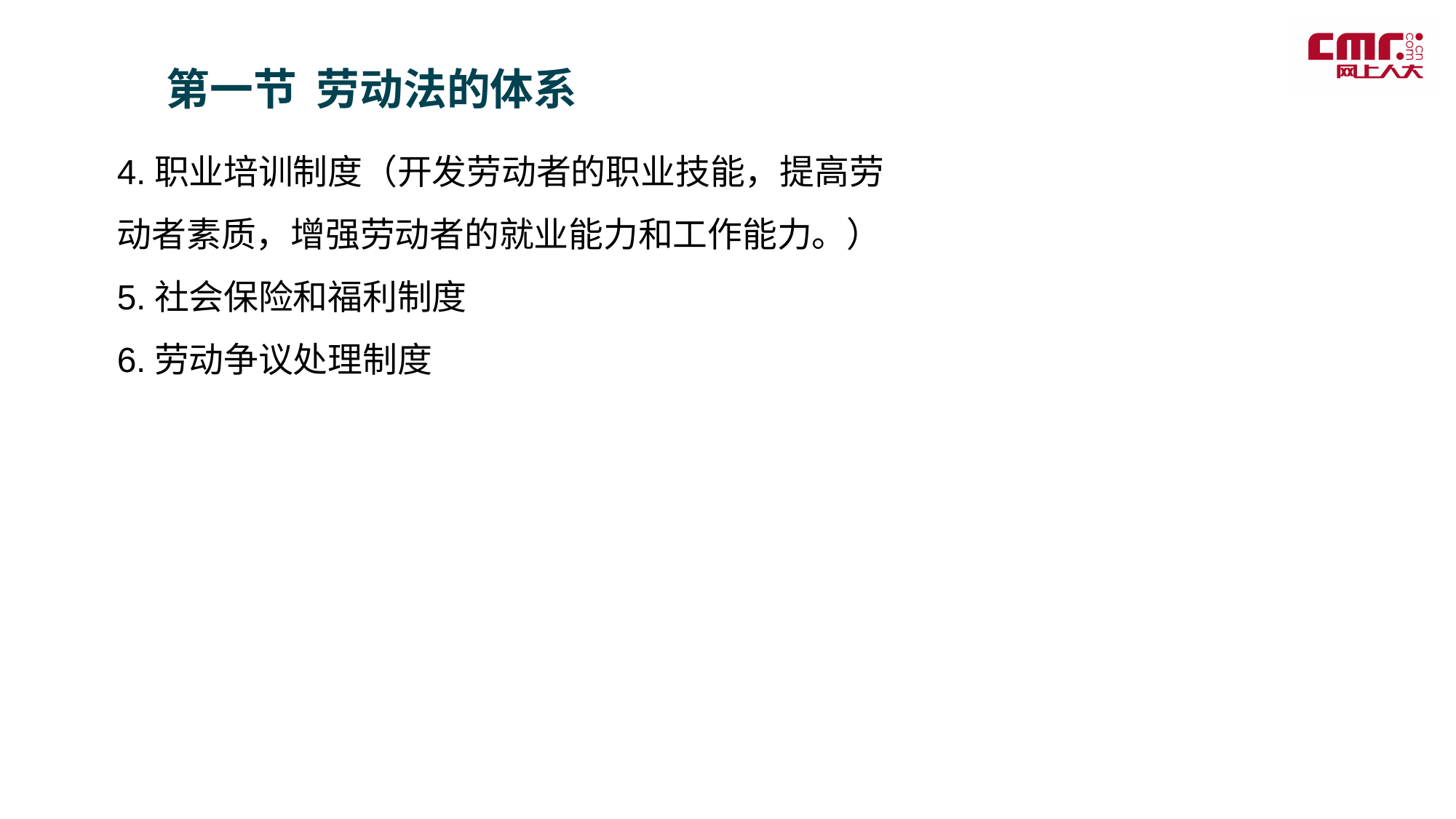

第一节  劳动法的体系
4.职业培训制度（开发劳动者的职业技能，提高劳动者素质，增强劳动者的就业能力和工作能力。）
5.社会保险和福利制度
6.劳动争议处理制度